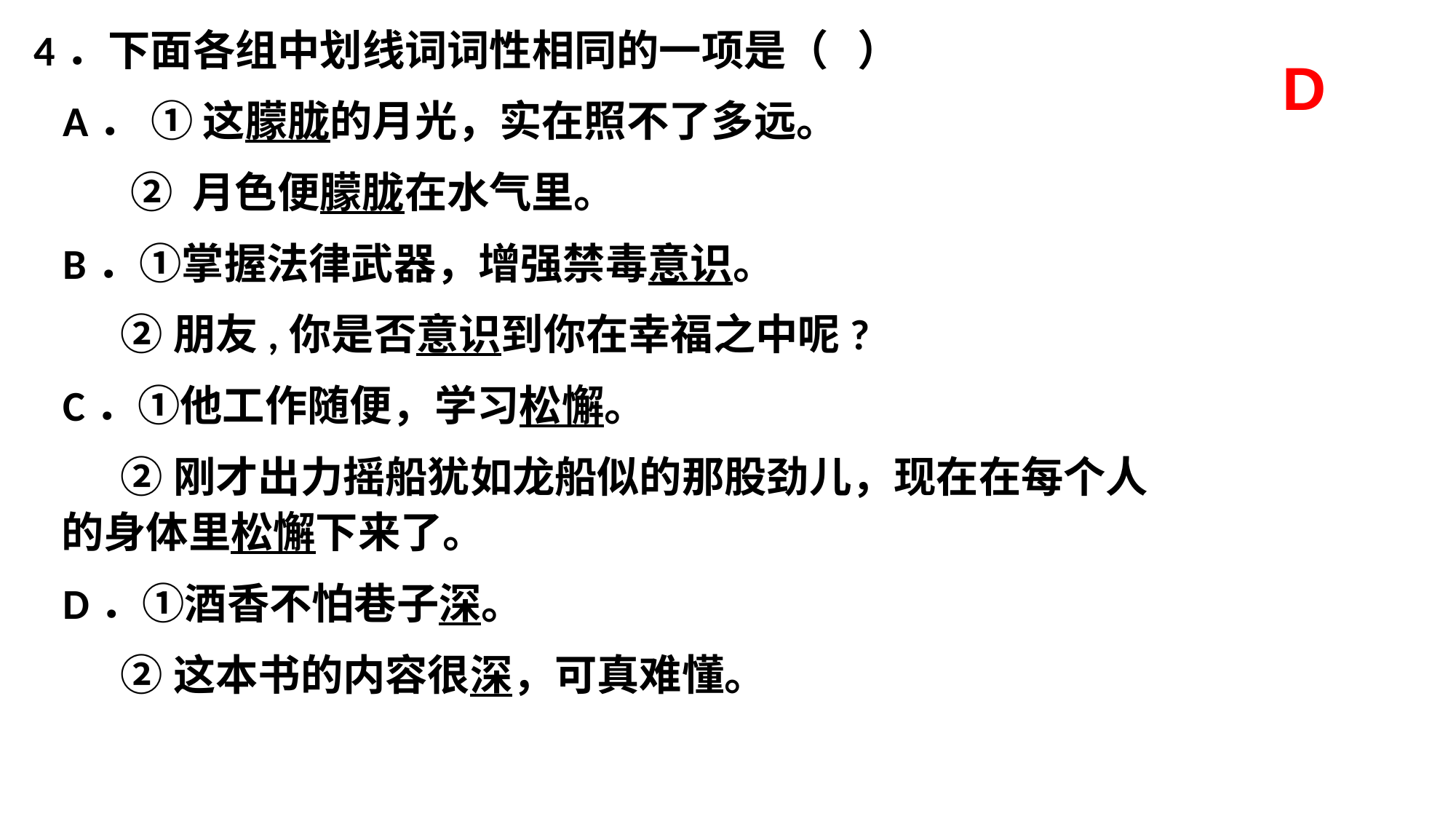

4．下面各组中划线词词性相同的一项是（   ）
   A． ① 这朦胧的月光，实在照不了多远。
          ② 月色便朦胧在水气里。
   B．①掌握法律武器，增强禁毒意识。
         ②朋友,你是否意识到你在幸福之中呢?
   C．①他工作随便，学习松懈。
         ②刚才出力摇船犹如龙船似的那股劲儿，现在在每个人的身体里松懈下来了。
   D．①酒香不怕巷子深。
         ②这本书的内容很深，可真难懂。
D